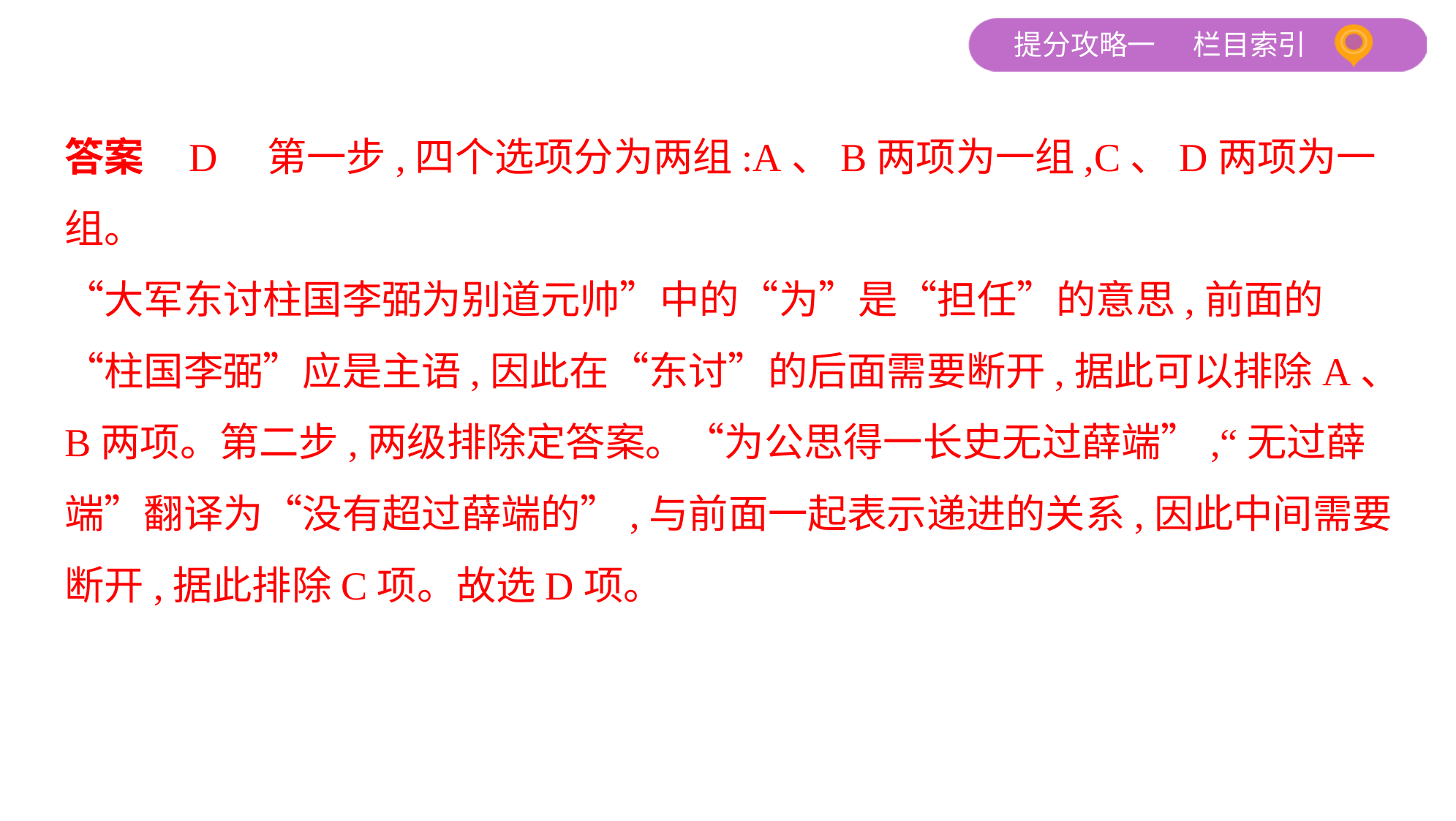

答案    D　第一步,四个选项分为两组:A、B两项为一组,C、D两项为一组。
“大军东讨柱国李弼为别道元帅”中的“为”是“担任”的意思,前面的
“柱国李弼”应是主语,因此在“东讨”的后面需要断开,据此可以排除A、
B两项。第二步,两级排除定答案。“为公思得一长史无过薛端”,“无过薛
端”翻译为“没有超过薛端的”,与前面一起表示递进的关系,因此中间需要
断开,据此排除C项。故选D项。